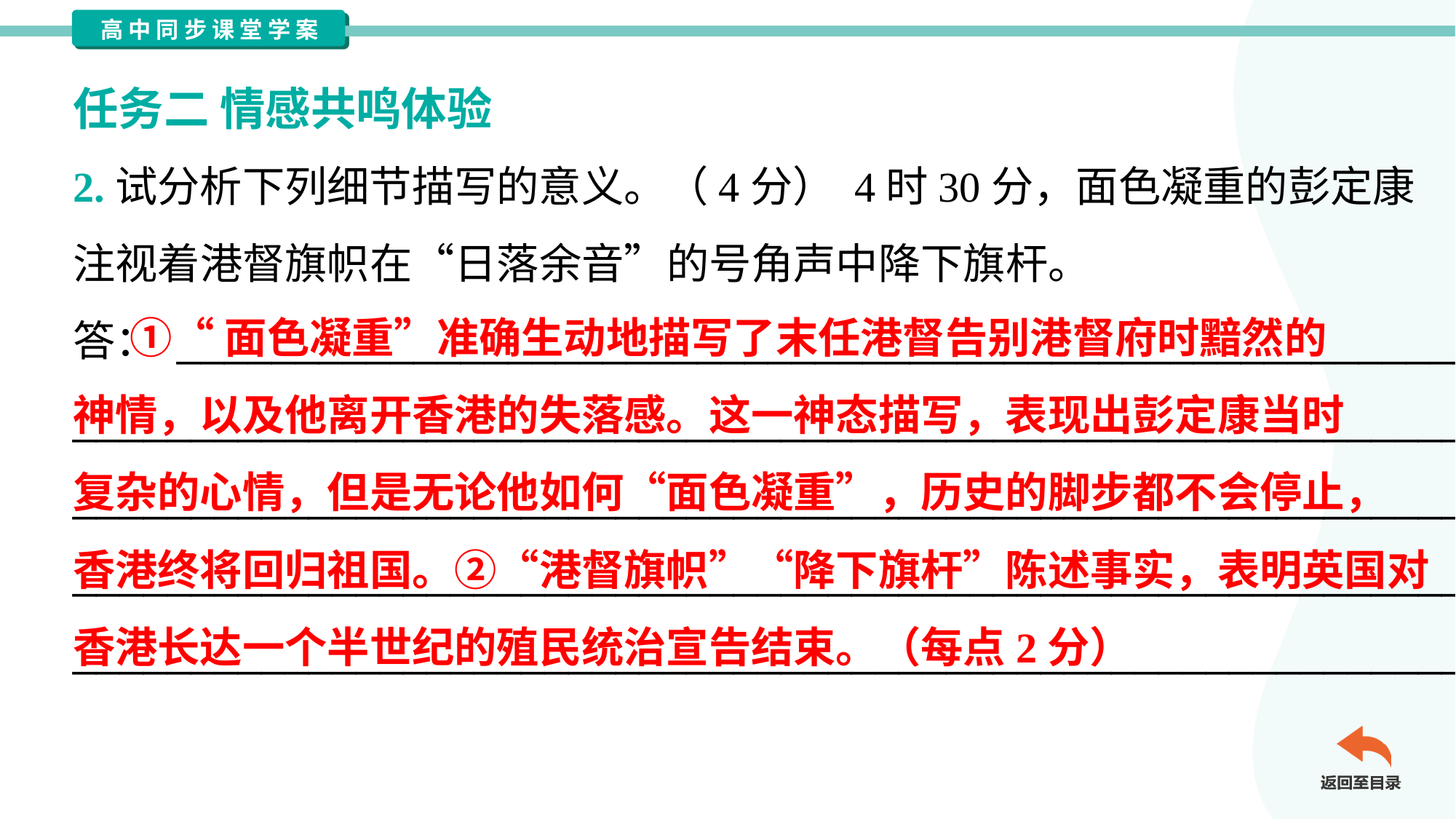

任务二 情感共鸣体验
2.试分析下列细节描写的意义。（4分） 4时30分，面色凝重的彭定康
注视着港督旗帜在“日落余音”的号角声中降下旗杆。
答： ________________________________________________________
_____________________________________________________________
_____________________________________________________________
_____________________________________________________________
_____________________________________________________________
      ①“面色凝重”准确生动地描写了末任港督告别港督府时黯然的
神情，以及他离开香港的失落感。这一神态描写，表现出彭定康当时
复杂的心情，但是无论他如何“面色凝重”，历史的脚步都不会停止，
香港终将回归祖国。②“港督旗帜”“降下旗杆”陈述事实，表明英国对
香港长达一个半世纪的殖民统治宣告结束。（每点2分）